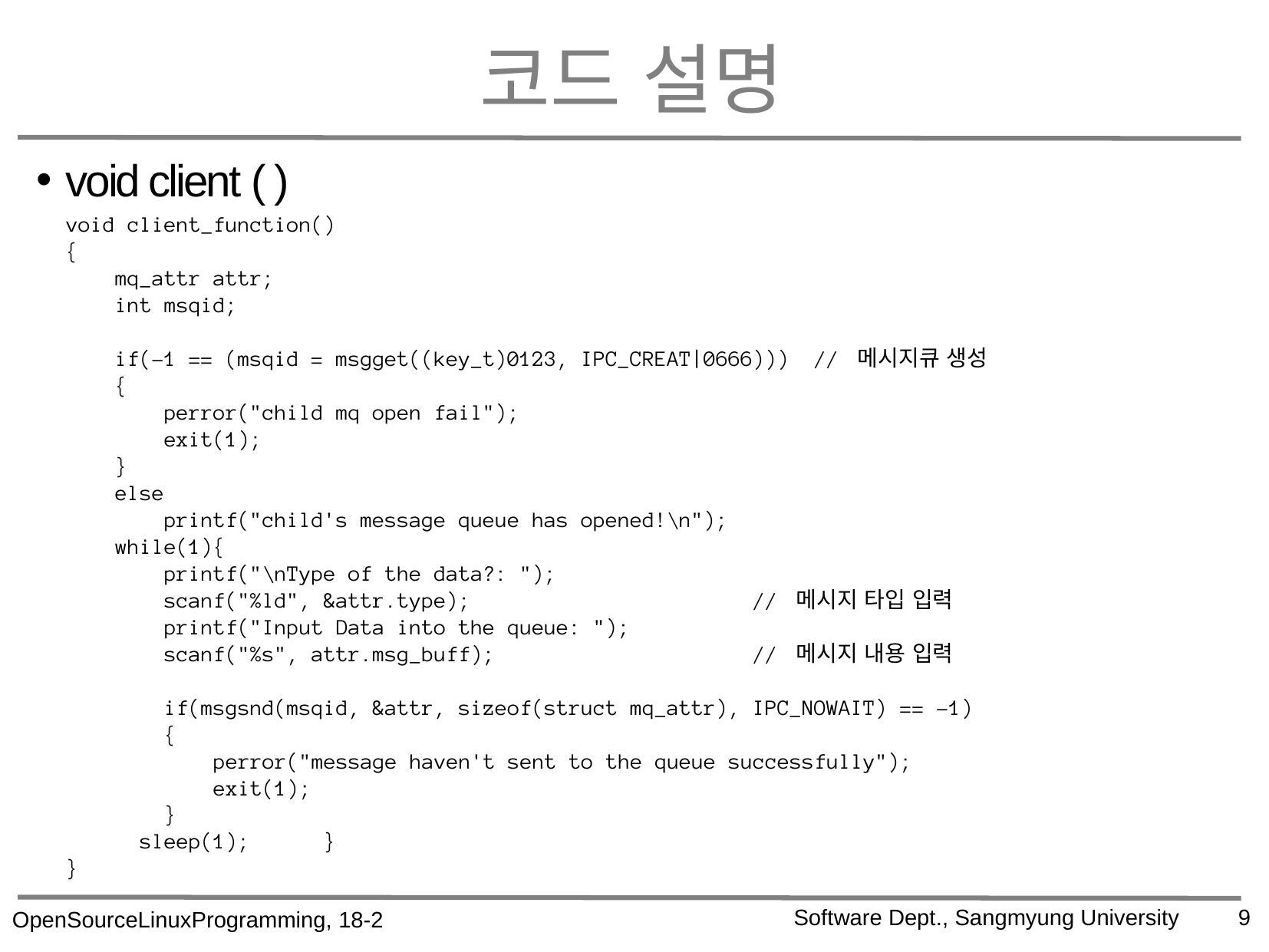

# 코드 설명
void client ( )

void client_function()
{
    mq_attr attr;
    int msqid;

    if(-1 == (msqid = msgget((key_t)0123, IPC_CREAT|0666)))  // 메시지큐 생성
    {
        perror("child mq open fail");
        exit(1);
    }
    else
        printf("child's message queue has opened!\n");
    while(1){
        printf("\nType of the data?: ");
        scanf("%ld", &attr.type);                       // 메시지 타입 입력
        printf("Input Data into the queue: ");
        scanf("%s", attr.msg_buff);                     // 메시지 내용 입력

        if(msgsnd(msqid, &attr, sizeof(struct mq_attr), IPC_NOWAIT) == -1)
        {
            perror("message haven't sent to the queue successfully");
            exit(1);
        }
      sleep(1);      }
}